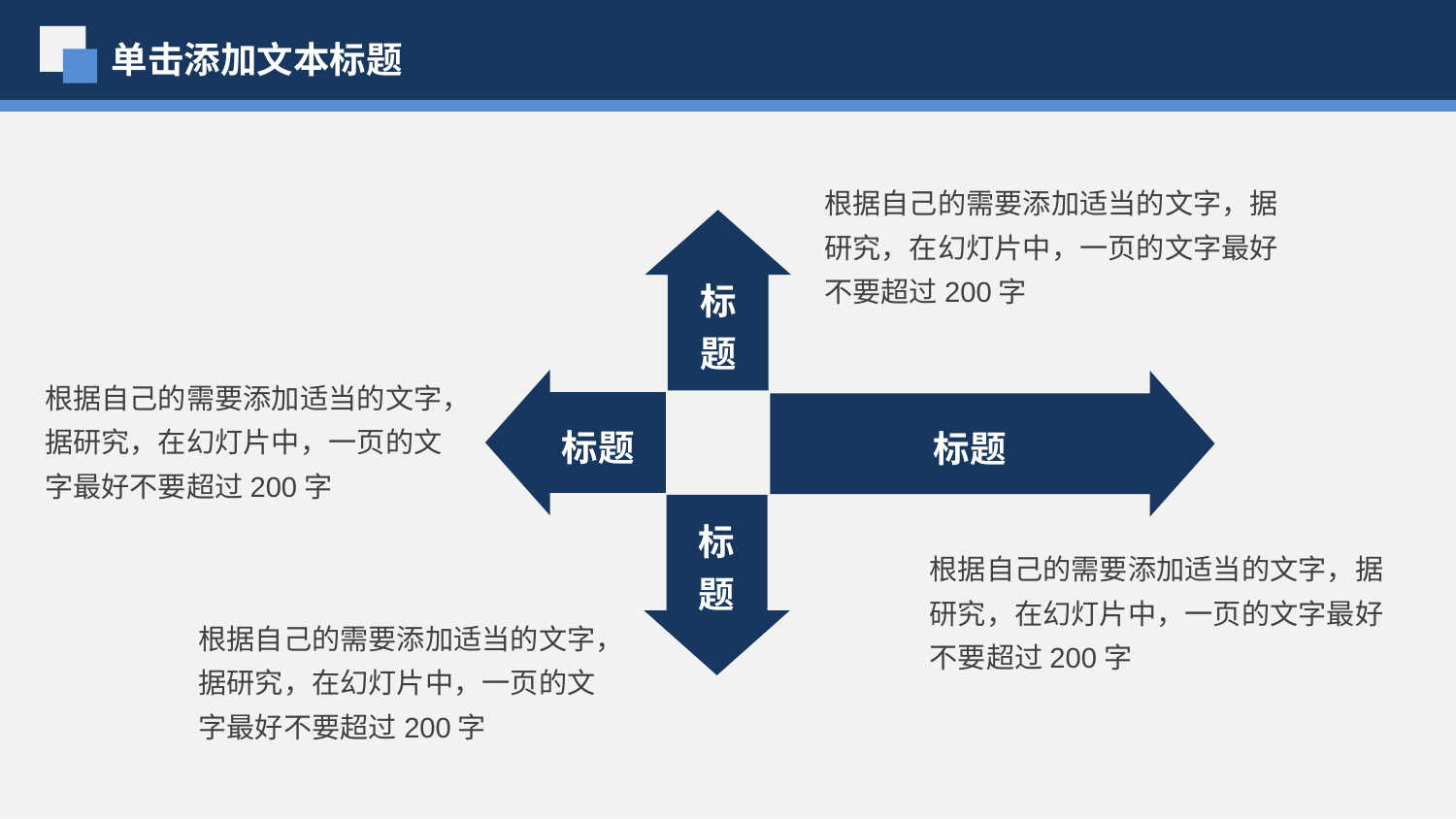

单击添加文本标题

根据自己的需要添加适当的文字，据研究，在幻灯片中，一页的文字最好不要超过200字
标题
根据自己的需要添加适当的文字，据研究，在幻灯片中，一页的文字最好不要超过200字
标题
标题
标题
根据自己的需要添加适当的文字，据研究，在幻灯片中，一页的文字最好不要超过200字
根据自己的需要添加适当的文字，据研究，在幻灯片中，一页的文字最好不要超过200字